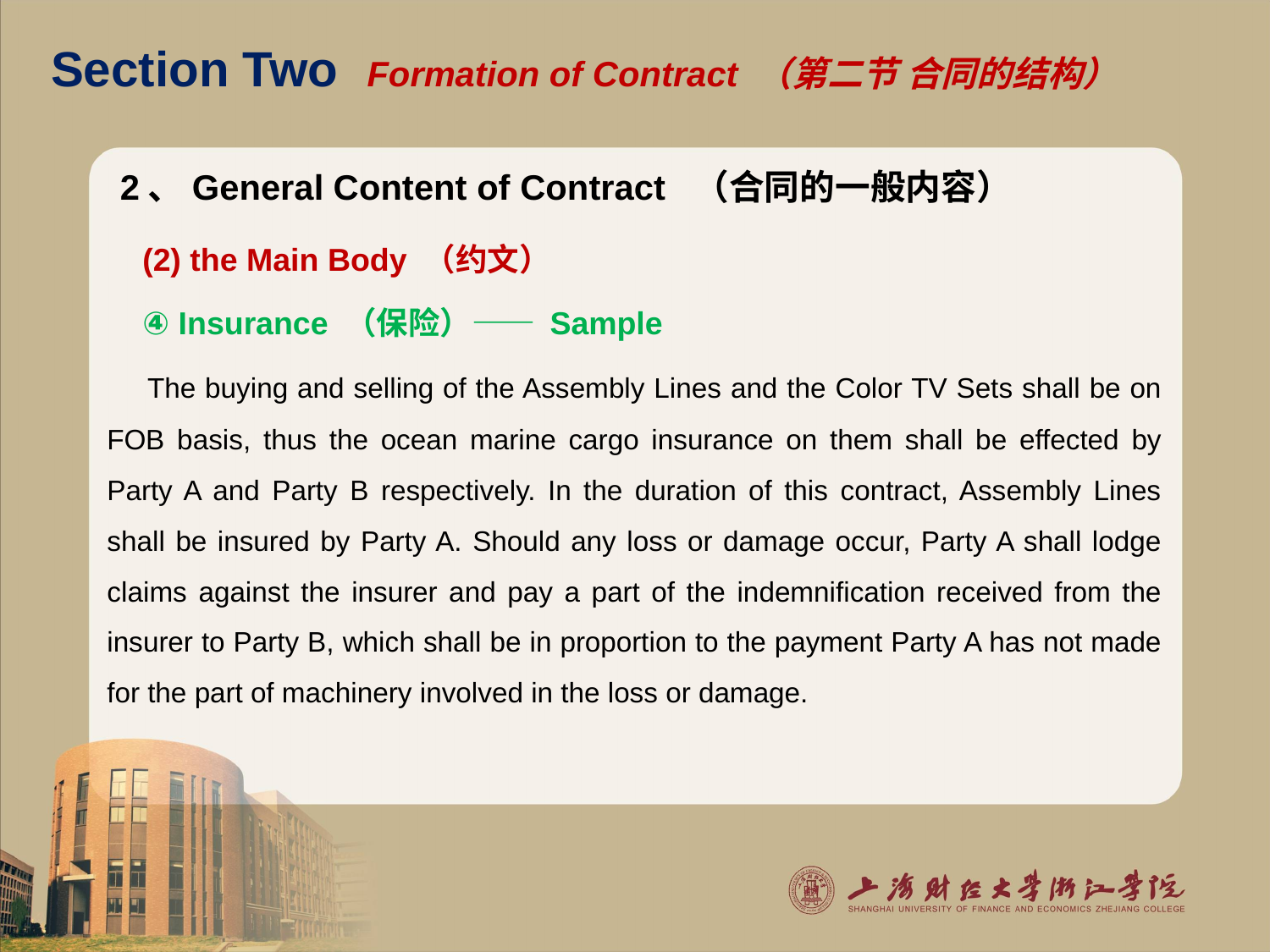

# Section Two   Formation of Contract （第二节 合同的结构）
2、General Content of Contract  （合同的一般内容）
    (2) the Main Body （约文）
    ④ Insurance （保险）—— Sample
    The buying and selling of the Assembly Lines and the Color TV Sets shall be on FOB basis, thus the ocean marine cargo insurance on them shall be effected by Party A and Party B respectively. In the duration of this contract, Assembly Lines shall be insured by Party A. Should any loss or damage occur, Party A shall lodge claims against the insurer and pay a part of the indemnification received from the insurer to Party B, which shall be in proportion to the payment Party A has not made for the part of machinery involved in the loss or damage.